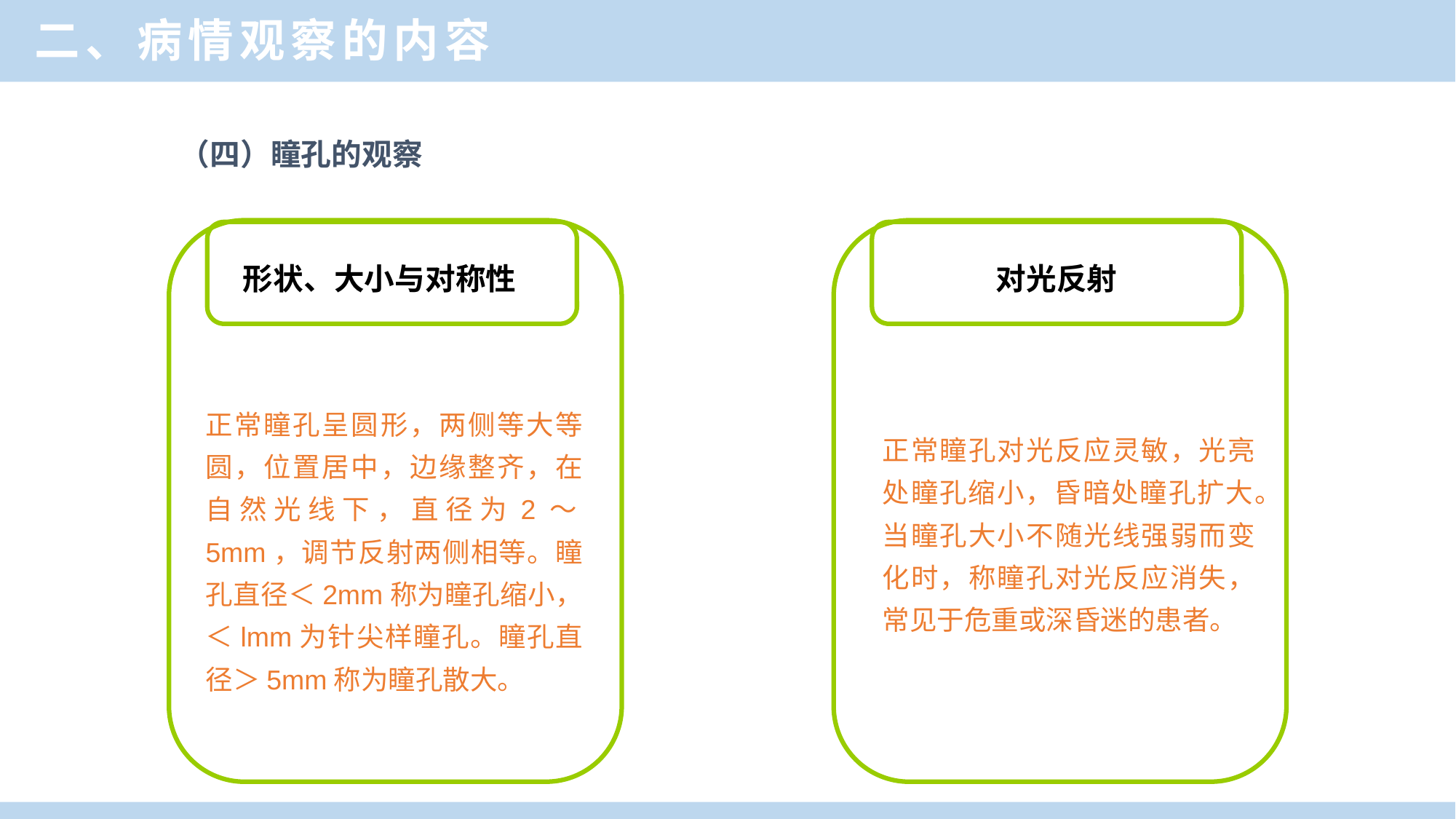

二、病情观察的内容
（四）瞳孔的观察

形状、大小与对称性
对光反射
正常瞳孔呈圆形，两侧等大等圆，位置居中，边缘整齐，在自然光线下，直径为2～5mm，调节反射两侧相等。瞳孔直径＜2mm称为瞳孔缩小，＜lmm为针尖样瞳孔。瞳孔直径＞5mm称为瞳孔散大。
正常瞳孔对光反应灵敏，光亮处瞳孔缩小，昏暗处瞳孔扩大。当瞳孔大小不随光线强弱而变化时，称瞳孔对光反应消失，常见于危重或深昏迷的患者。